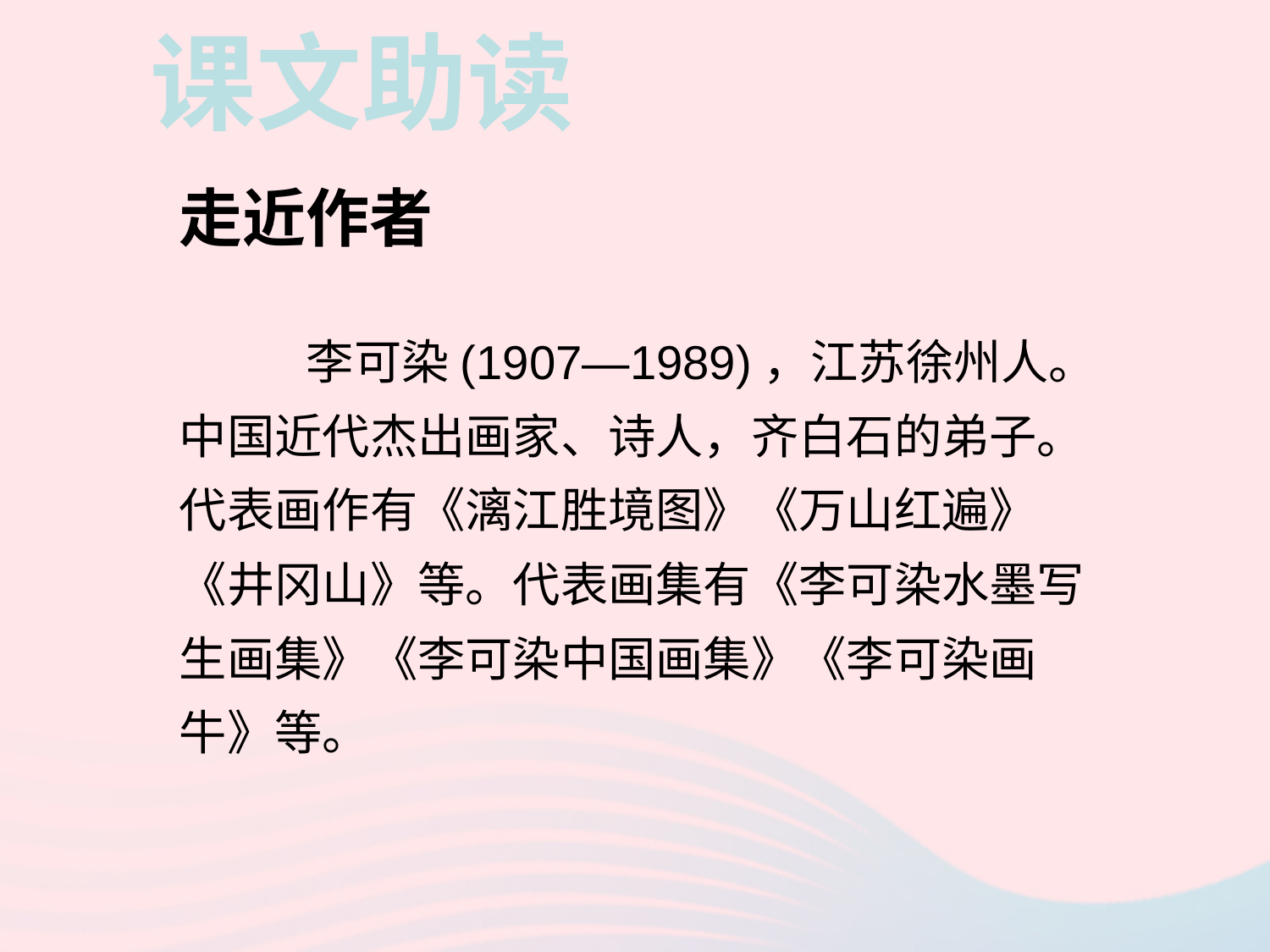

课文助读
走近作者
	李可染(1907—1989)，江苏徐州人。中国近代杰出画家、诗人，齐白石的弟子。代表画作有《漓江胜境图》《万山红遍》《井冈山》等。代表画集有《李可染水墨写生画集》《李可染中国画集》《李可染画牛》等。